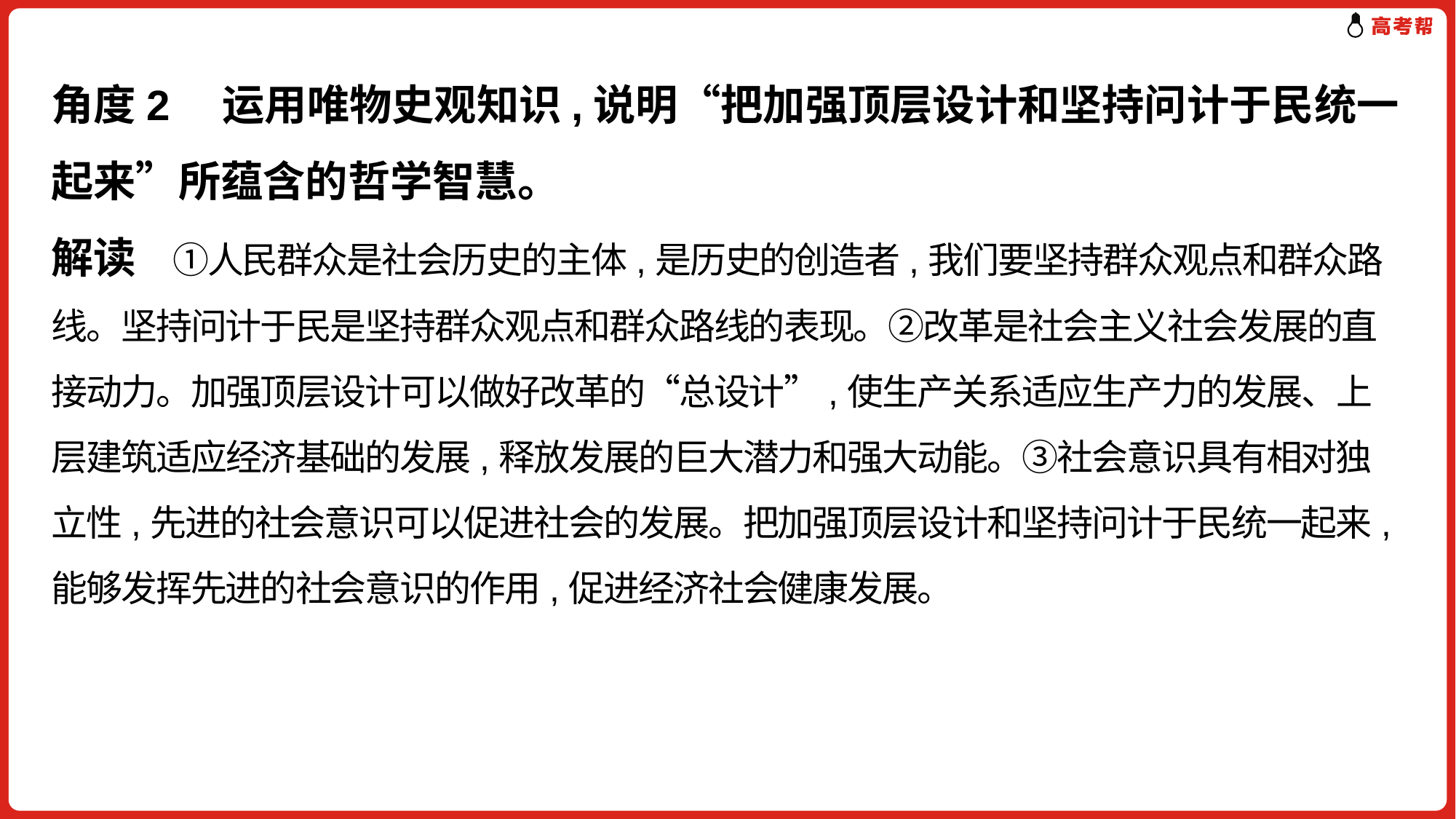

# 角度2　运用唯物史观知识,说明“把加强顶层设计和坚持问计于民统一起来”所蕴含的哲学智慧。 解读　①人民群众是社会历史的主体,是历史的创造者,我们要坚持群众观点和群众路线。坚持问计于民是坚持群众观点和群众路线的表现。②改革是社会主义社会发展的直接动力。加强顶层设计可以做好改革的“总设计”,使生产关系适应生产力的发展、上层建筑适应经济基础的发展,释放发展的巨大潜力和强大动能。③社会意识具有相对独立性,先进的社会意识可以促进社会的发展。把加强顶层设计和坚持问计于民统一起来,能够发挥先进的社会意识的作用,促进经济社会健康发展。